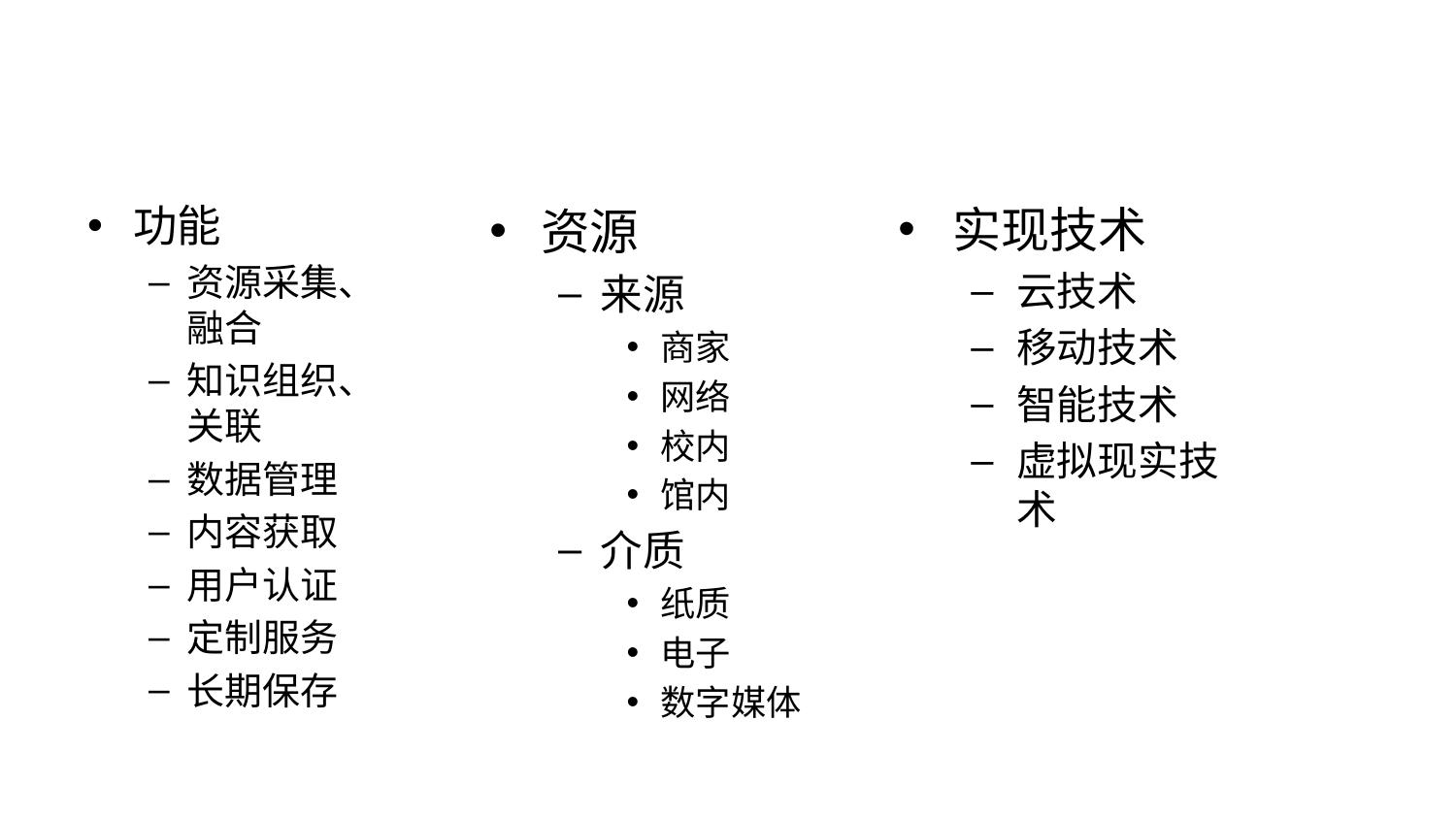

#
功能
资源采集、融合
知识组织、关联
数据管理
内容获取
用户认证
定制服务
长期保存

实现技术
云技术
移动技术
智能技术
虚拟现实技术

资源
来源
商家
网络
校内
馆内
介质
纸质
电子
数字媒体